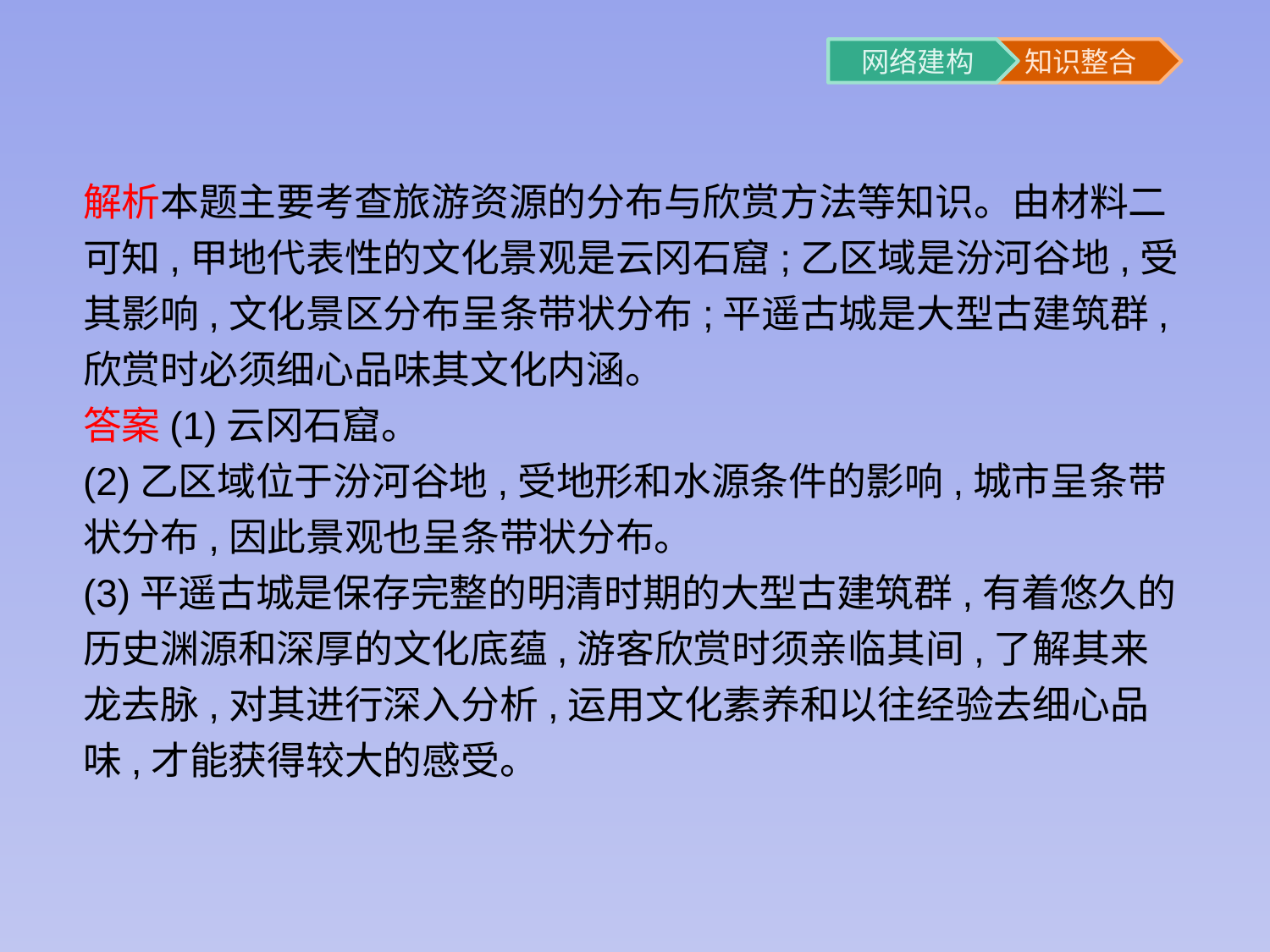

解析本题主要考查旅游资源的分布与欣赏方法等知识。由材料二可知,甲地代表性的文化景观是云冈石窟;乙区域是汾河谷地,受其影响,文化景区分布呈条带状分布;平遥古城是大型古建筑群,欣赏时必须细心品味其文化内涵。
答案(1)云冈石窟。
(2)乙区域位于汾河谷地,受地形和水源条件的影响,城市呈条带状分布,因此景观也呈条带状分布。
(3)平遥古城是保存完整的明清时期的大型古建筑群,有着悠久的历史渊源和深厚的文化底蕴,游客欣赏时须亲临其间,了解其来龙去脉,对其进行深入分析,运用文化素养和以往经验去细心品味,才能获得较大的感受。